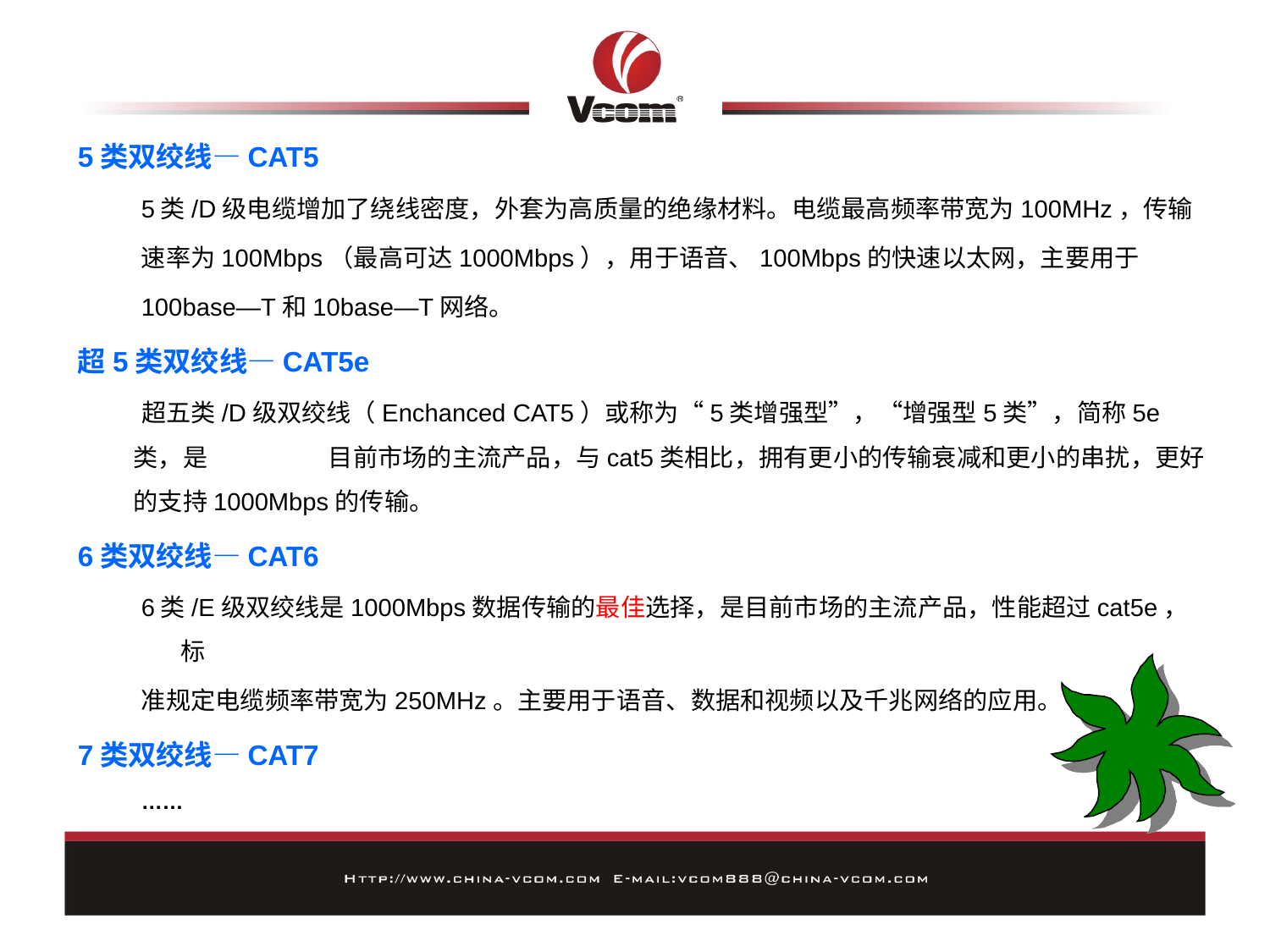

5类双绞线—CAT5
5类/D级电缆增加了绕线密度，外套为高质量的绝缘材料。电缆最高频率带宽为100MHz，传输
速率为100Mbps（最高可达1000Mbps），用于语音、100Mbps的快速以太网，主要用于
100base—T和10base—T网络。
超5类双绞线—CAT5e
 超五类/D级双绞线（Enchanced CAT5）或称为“5类增强型”，“增强型5类”，简称5e类，是                      目前市场的主流产品，与cat5类相比，拥有更小的传输衰减和更小的串扰，更好的支持1000Mbps的传输。
6类双绞线—CAT6
6类/E级双绞线是1000Mbps数据传输的最佳选择，是目前市场的主流产品，性能超过cat5e，标
准规定电缆频率带宽为250MHz。主要用于语音、数据和视频以及千兆网络的应用。
7类双绞线—CAT7
……